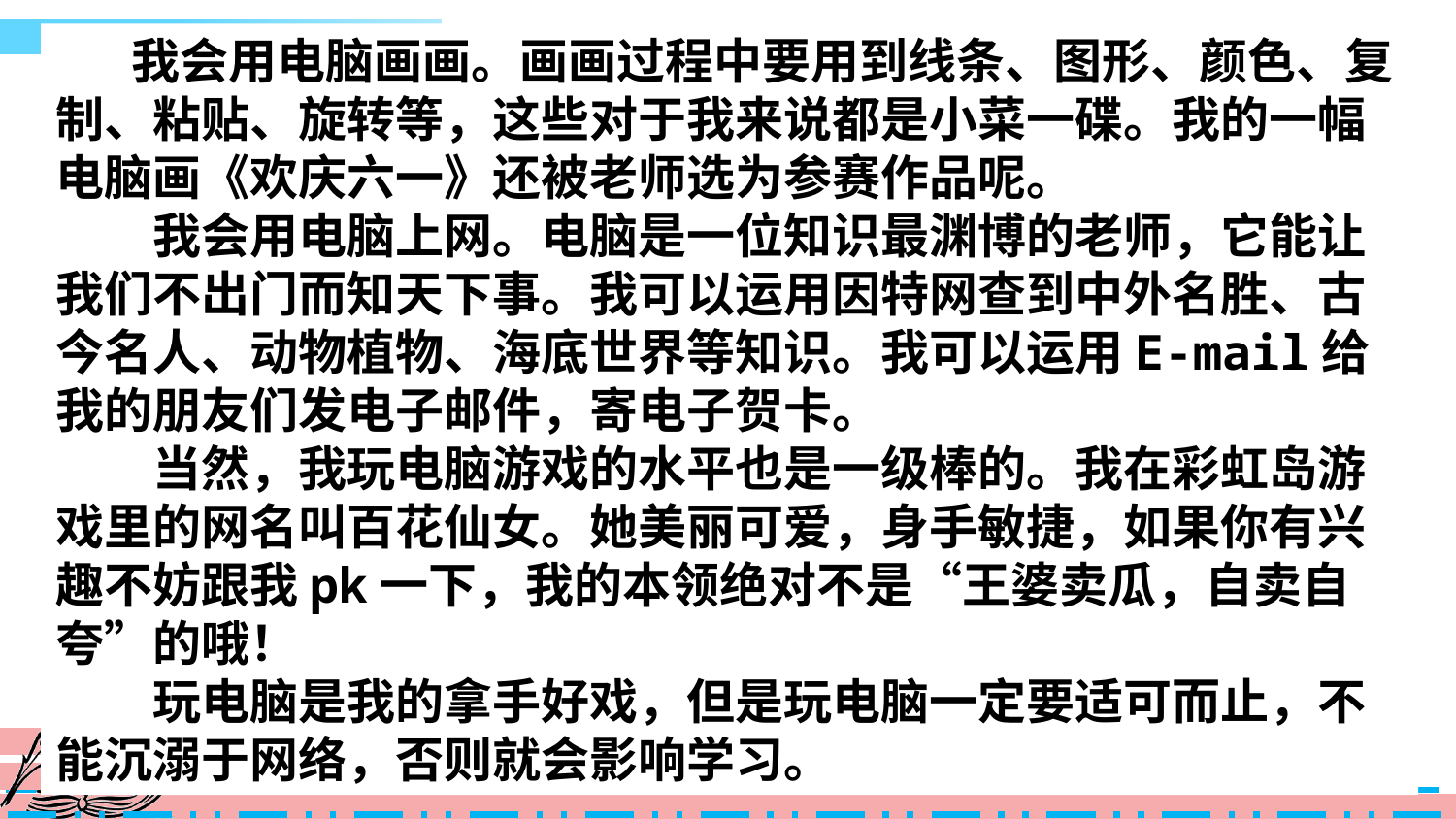

我会用电脑画画。画画过程中要用到线条、图形、颜色、复制、粘贴、旋转等，这些对于我来说都是小菜一碟。我的一幅电脑画《欢庆六一》还被老师选为参赛作品呢。
　　我会用电脑上网。电脑是一位知识最渊博的老师，它能让我们不出门而知天下事。我可以运用因特网查到中外名胜、古今名人、动物植物、海底世界等知识。我可以运用E-mail给我的朋友们发电子邮件，寄电子贺卡。
　　当然，我玩电脑游戏的水平也是一级棒的。我在彩虹岛游戏里的网名叫百花仙女。她美丽可爱，身手敏捷，如果你有兴趣不妨跟我pk一下，我的本领绝对不是“王婆卖瓜，自卖自夸”的哦！
　　玩电脑是我的拿手好戏，但是玩电脑一定要适可而止，不能沉溺于网络，否则就会影响学习。